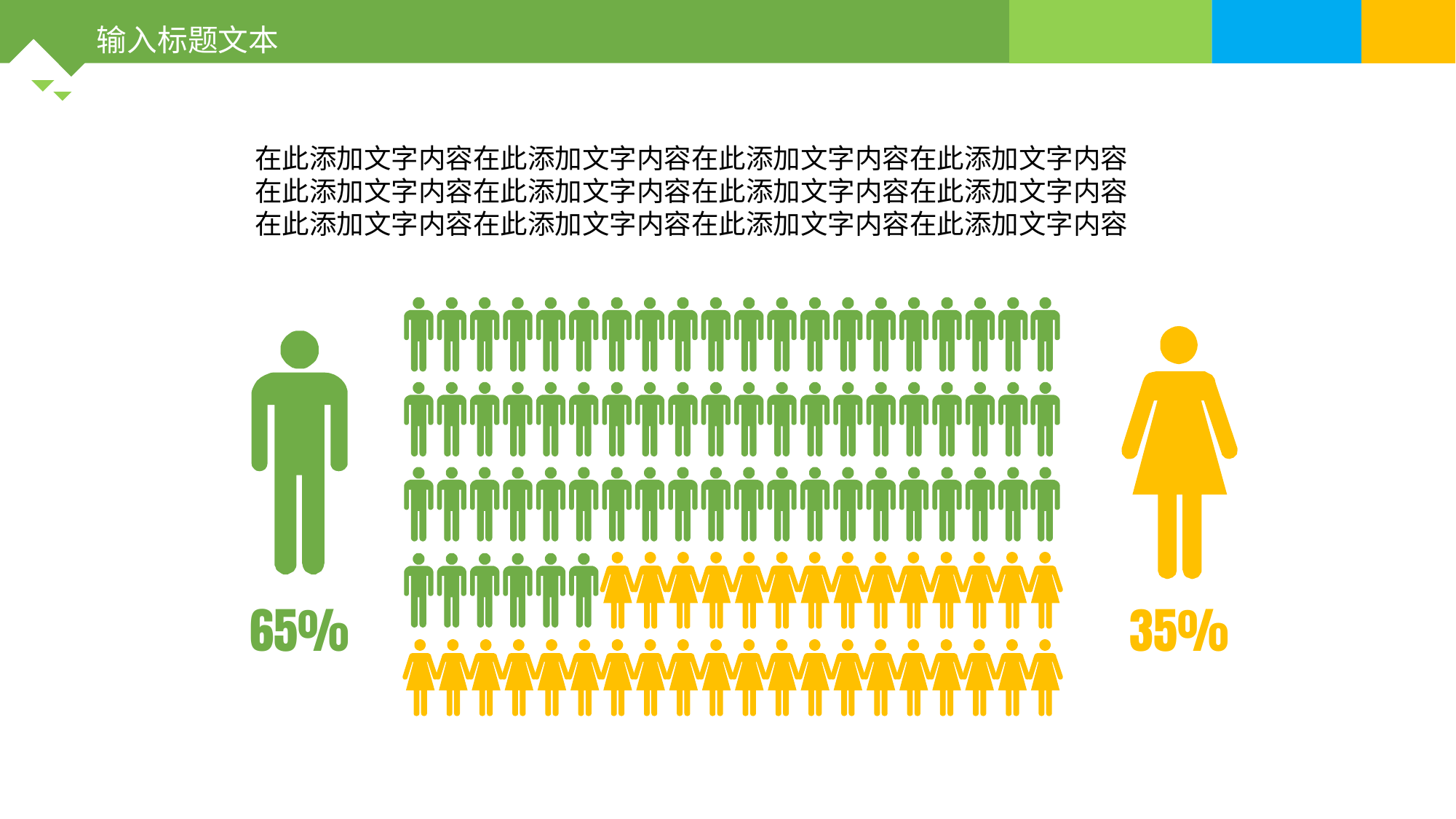

输入标题文本
在此添加文字内容在此添加文字内容在此添加文字内容在此添加文字内容
在此添加文字内容在此添加文字内容在此添加文字内容在此添加文字内容
在此添加文字内容在此添加文字内容在此添加文字内容在此添加文字内容

65%
35%